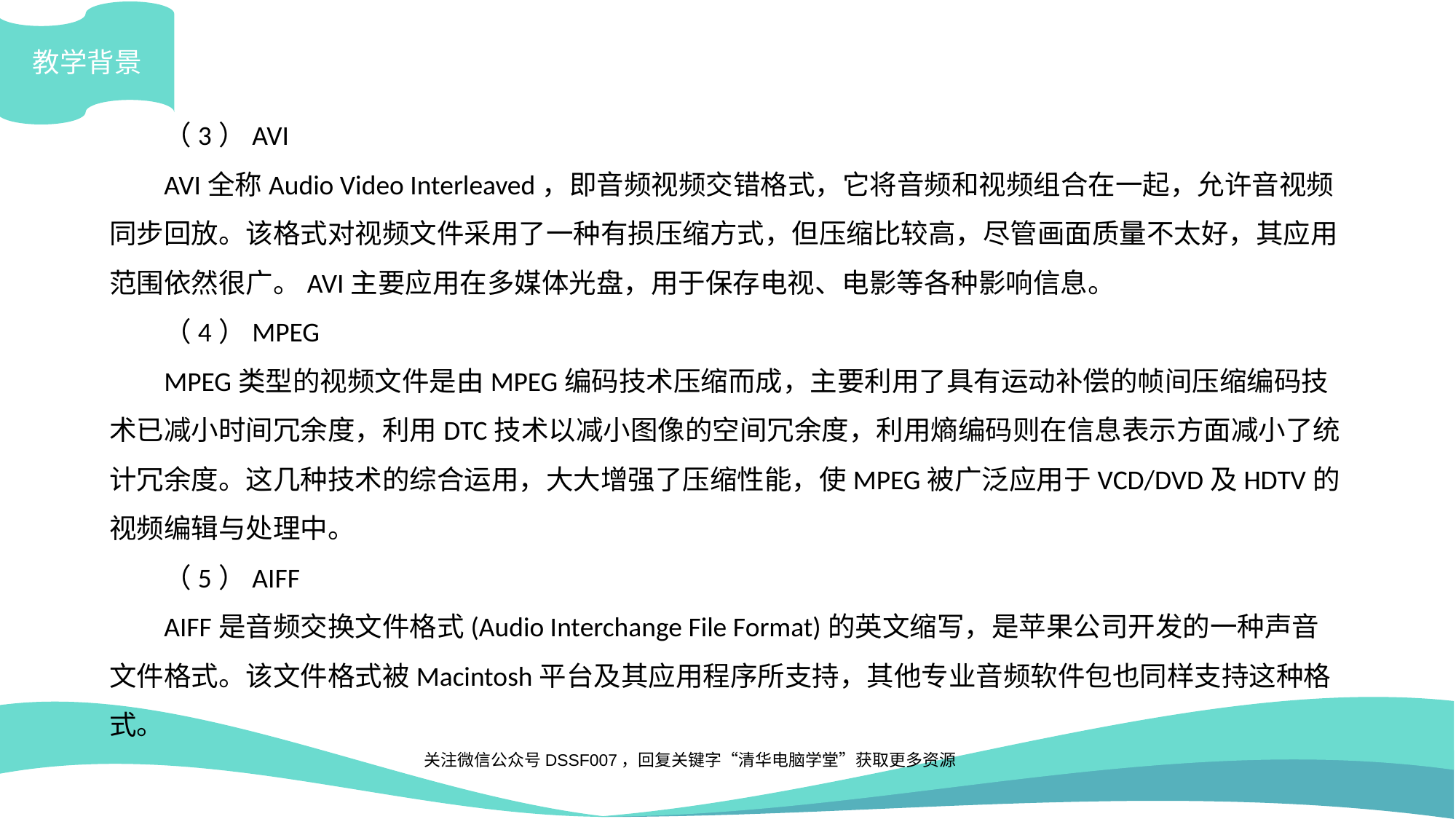

教学背景
（3）AVI
AVI全称Audio Video Interleaved，即音频视频交错格式，它将音频和视频组合在一起，允许音视频同步回放。该格式对视频文件采用了一种有损压缩方式，但压缩比较高，尽管画面质量不太好，其应用范围依然很广。AVI主要应用在多媒体光盘，用于保存电视、电影等各种影响信息。
（4）MPEG
MPEG类型的视频文件是由MPEG编码技术压缩而成，主要利用了具有运动补偿的帧间压缩编码技术已减小时间冗余度，利用DTC技术以减小图像的空间冗余度，利用熵编码则在信息表示方面减小了统计冗余度。这几种技术的综合运用，大大增强了压缩性能，使MPEG被广泛应用于VCD/DVD及HDTV的视频编辑与处理中。
（5）AIFF
AIFF是音频交换文件格式(Audio Interchange File Format)的英文缩写，是苹果公司开发的一种声音文件格式。该文件格式被Macintosh平台及其应用程序所支持，其他专业音频软件包也同样支持这种格式。